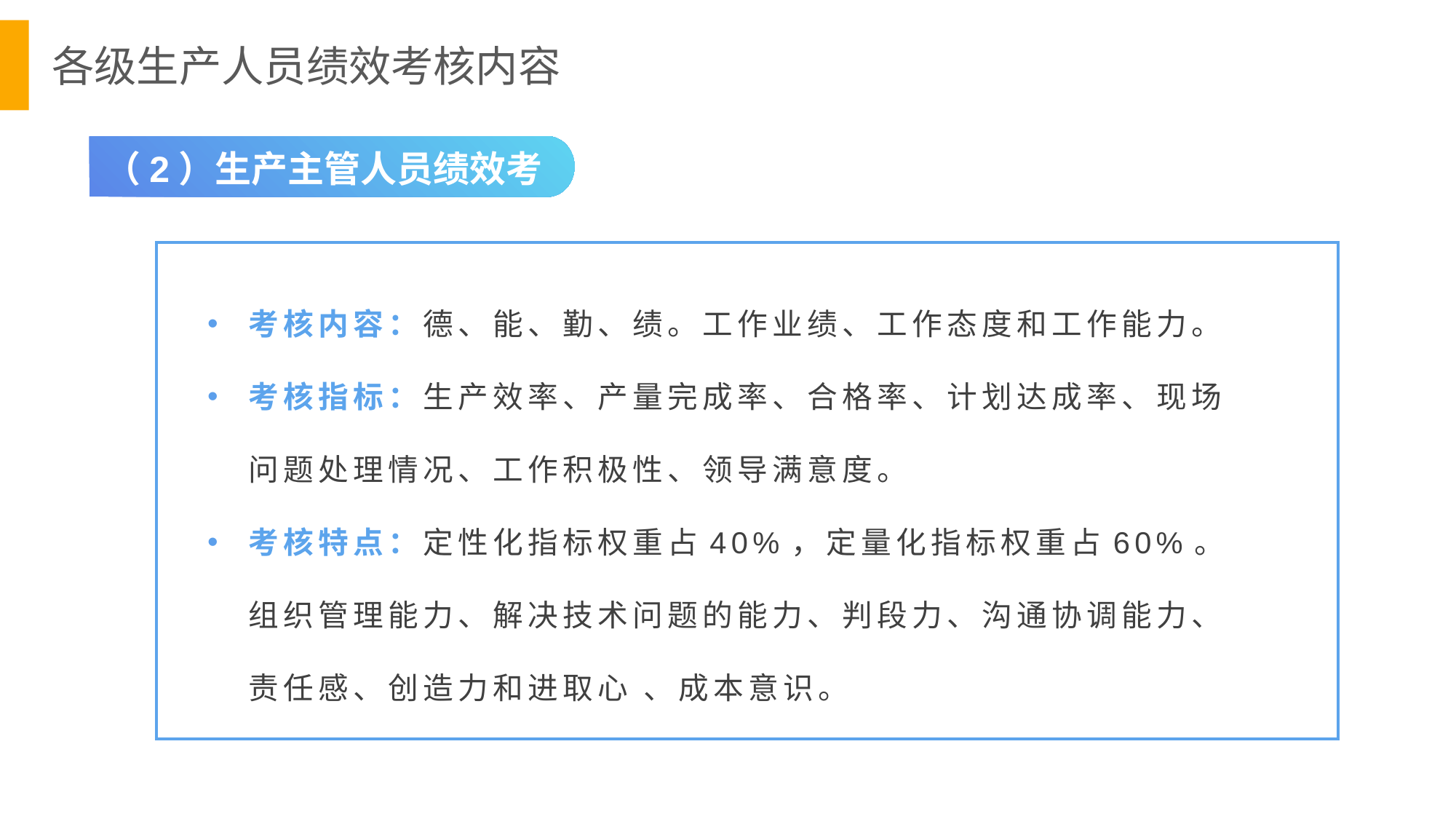

各级生产人员绩效考核内容
（2）生产主管人员绩效考

考核内容：德、能、勤、绩。工作业绩、工作态度和工作能力。
考核指标：生产效率、产量完成率、合格率、计划达成率、现场问题处理情况、工作积极性、领导满意度。
考核特点：定性化指标权重占40%，定量化指标权重占60%。组织管理能力、解决技术问题的能力、判段力、沟通协调能力、责任感、创造力和进取心 、成本意识。